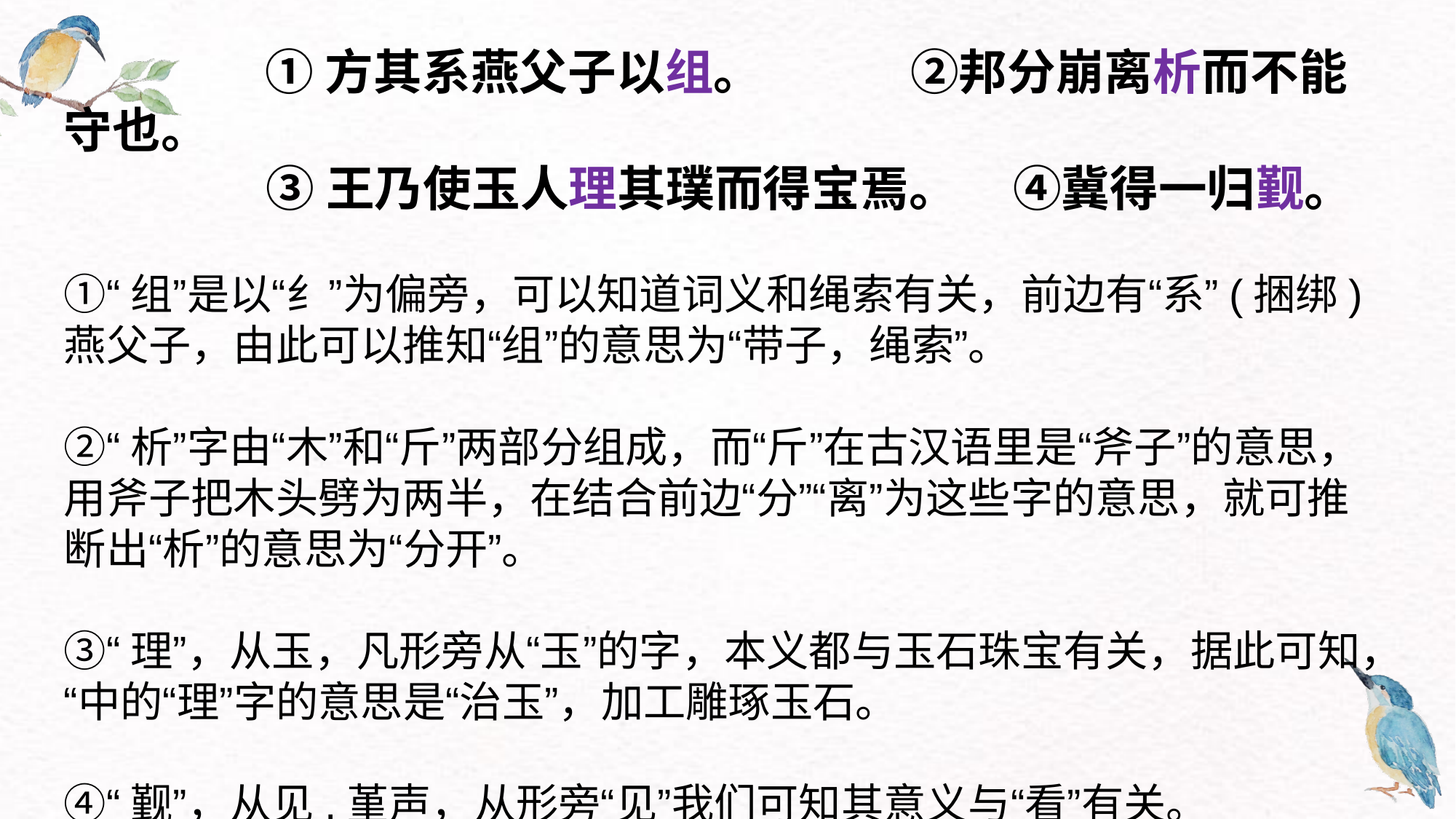

①方其系燕父子以组。           ②邦分崩离析而不能守也。
               ③王乃使玉人理其璞而得宝焉。     ④冀得一归觐。

①“组”是以“纟”为偏旁，可以知道词义和绳索有关，前边有“系”(捆绑)燕父子，由此可以推知“组”的意思为“带子，绳索”。

②“析”字由“木”和“斤”两部分组成，而“斤”在古汉语里是“斧子”的意思，用斧子把木头劈为两半，在结合前边“分”“离”为这些字的意思，就可推断出“析”的意思为“分开”。

③“理”，从玉，凡形旁从“玉”的字，本义都与玉石珠宝有关，据此可知，“中的“理”字的意思是“治玉”，加工雕琢玉石。

④“觐”，从见,堇声，从形旁“见”我们可知其意义与“看”有关。